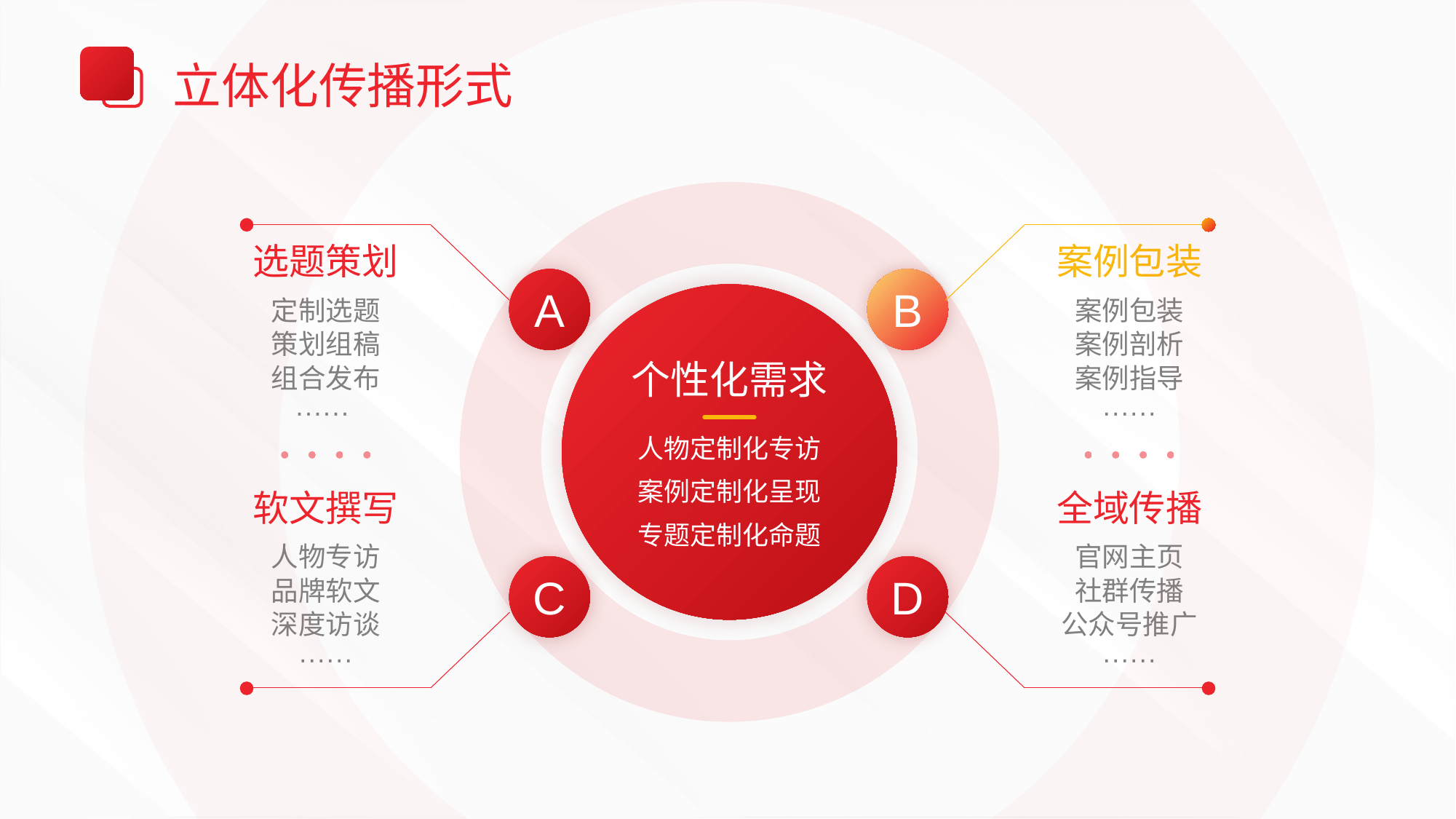

# 立体化传播形式

选题策划
案例包装

A
B

定制选题
案例包装
策划组稿
案例剖析
个性化需求
组合发布
案例指导
······
······
人物定制化专访

案例定制化呈现
软文撰写
全域传播
专题定制化命题
人物专访
官网主页

C
D
品牌软文
社群传播
深度访谈
公众号推广
······
······